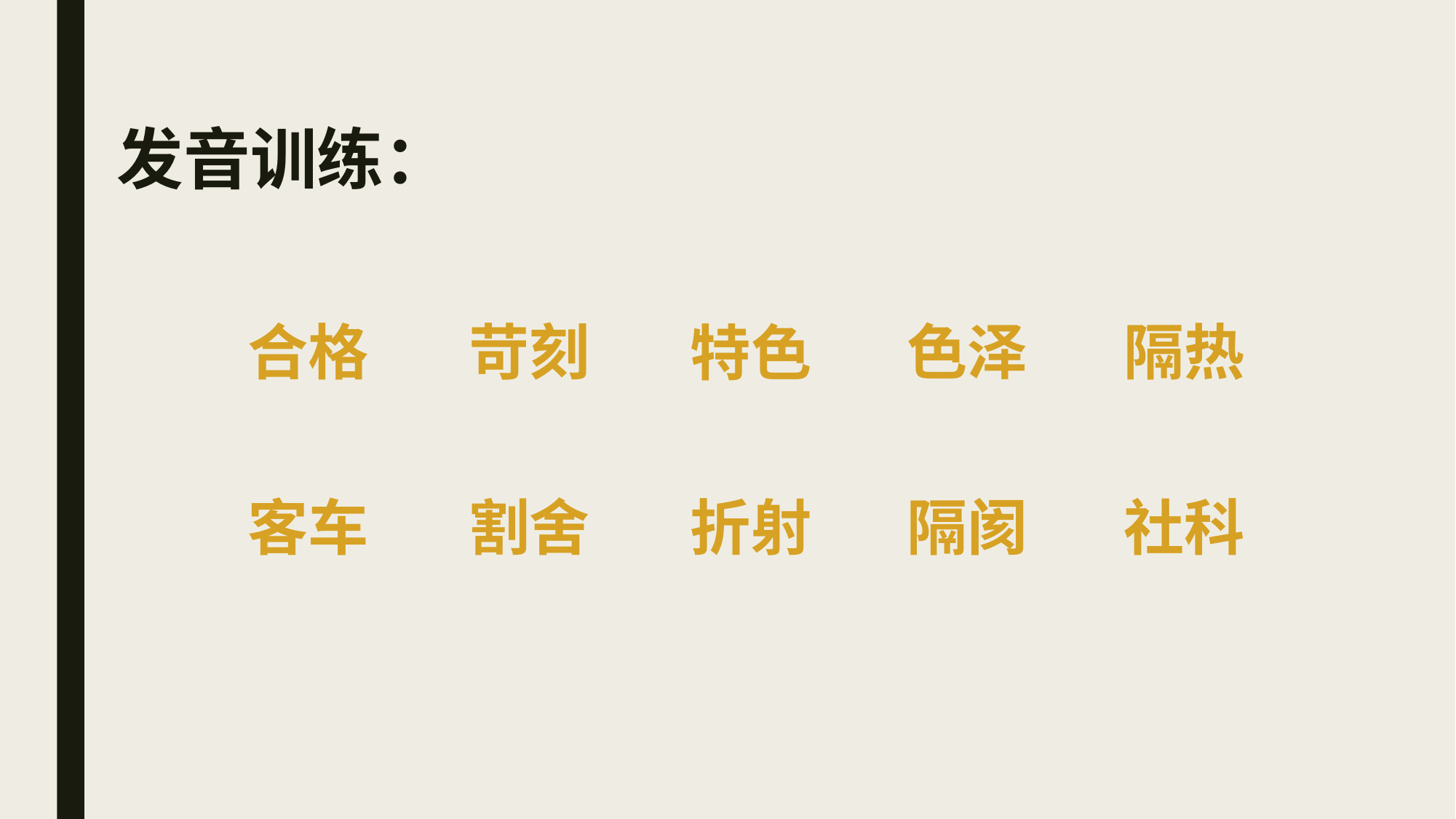

# 发音训练：
苛刻
合格
隔热
色泽
特色
客车
割舍
折射
隔阂
社科